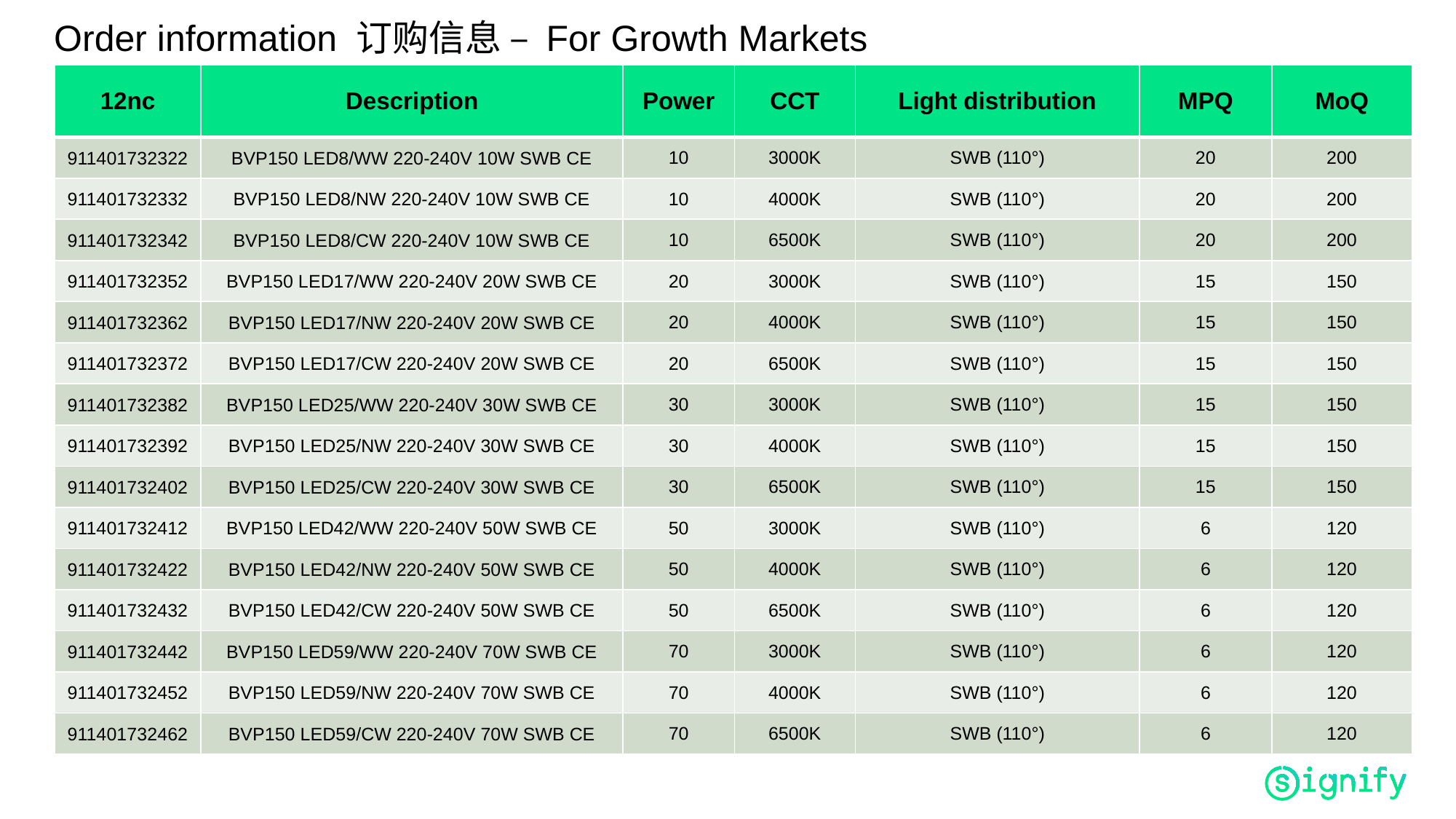

Order information 订购信息 – For Growth Markets
| 12nc | Description | Power | CCT | Light distribution | MPQ | MoQ |
| --- | --- | --- | --- | --- | --- | --- |
| 911401732322 | BVP150 LED8/WW 220-240V 10W SWB CE | 10 | 3000K | SWB (110°) | 20 | 200 |
| 911401732332 | BVP150 LED8/NW 220-240V 10W SWB CE | 10 | 4000K | SWB (110°) | 20 | 200 |
| 911401732342 | BVP150 LED8/CW 220-240V 10W SWB CE | 10 | 6500K | SWB (110°) | 20 | 200 |
| 911401732352 | BVP150 LED17/WW 220-240V 20W SWB CE | 20 | 3000K | SWB (110°) | 15 | 150 |
| 911401732362 | BVP150 LED17/NW 220-240V 20W SWB CE | 20 | 4000K | SWB (110°) | 15 | 150 |
| 911401732372 | BVP150 LED17/CW 220-240V 20W SWB CE | 20 | 6500K | SWB (110°) | 15 | 150 |
| 911401732382 | BVP150 LED25/WW 220-240V 30W SWB CE | 30 | 3000K | SWB (110°) | 15 | 150 |
| 911401732392 | BVP150 LED25/NW 220-240V 30W SWB CE | 30 | 4000K | SWB (110°) | 15 | 150 |
| 911401732402 | BVP150 LED25/CW 220-240V 30W SWB CE | 30 | 6500K | SWB (110°) | 15 | 150 |
| 911401732412 | BVP150 LED42/WW 220-240V 50W SWB CE | 50 | 3000K | SWB (110°) | 6 | 120 |
| 911401732422 | BVP150 LED42/NW 220-240V 50W SWB CE | 50 | 4000K | SWB (110°) | 6 | 120 |
| 911401732432 | BVP150 LED42/CW 220-240V 50W SWB CE | 50 | 6500K | SWB (110°) | 6 | 120 |
| 911401732442 | BVP150 LED59/WW 220-240V 70W SWB CE | 70 | 3000K | SWB (110°) | 6 | 120 |
| 911401732452 | BVP150 LED59/NW 220-240V 70W SWB CE | 70 | 4000K | SWB (110°) | 6 | 120 |
| 911401732462 | BVP150 LED59/CW 220-240V 70W SWB CE | 70 | 6500K | SWB (110°) | 6 | 120 |